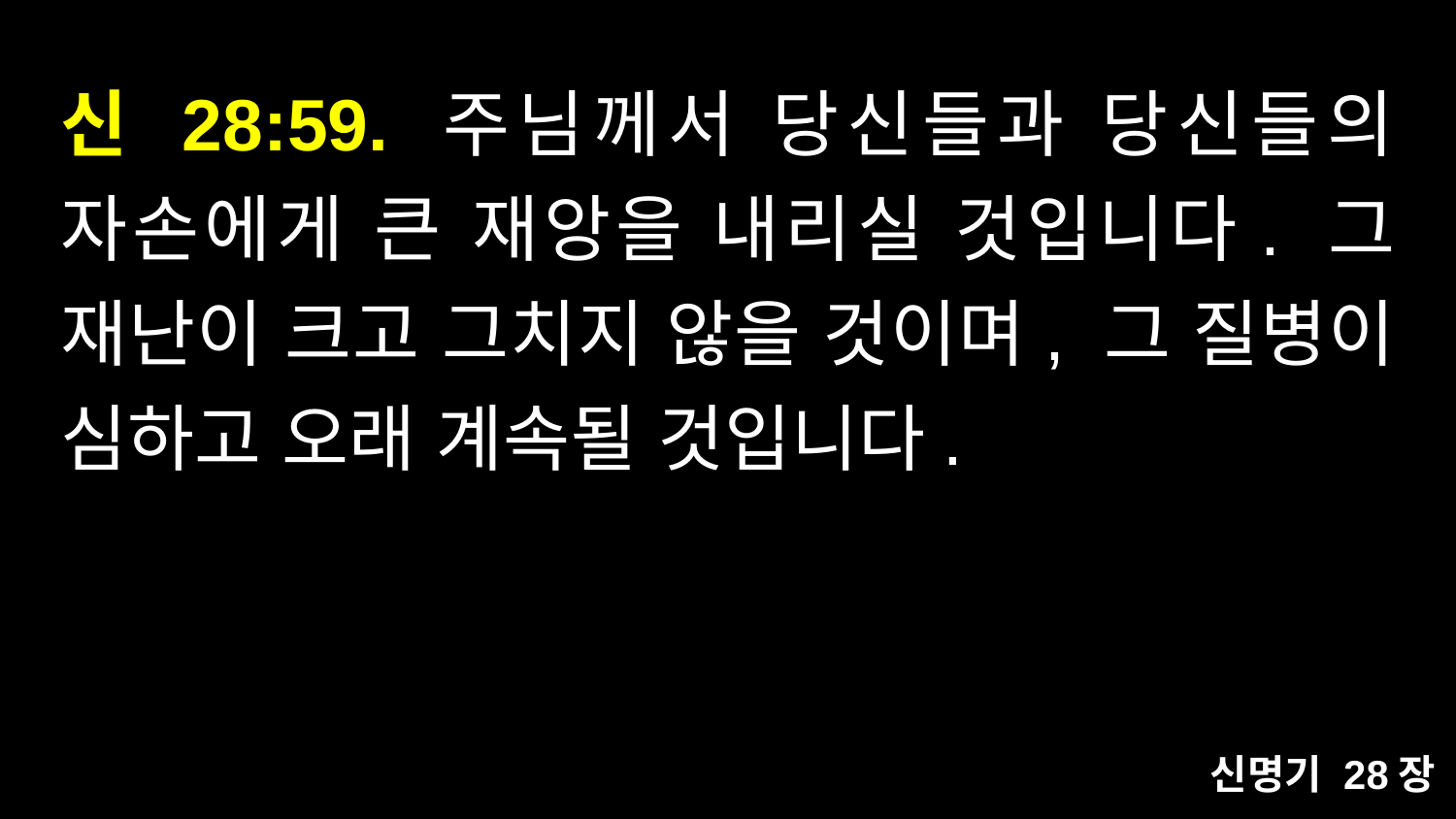

# 신 28:59. 주님께서 당신들과 당신들의 자손에게 큰 재앙을 내리실 것입니다. 그 재난이 크고 그치지 않을 것이며, 그 질병이 심하고 오래 계속될 것입니다.
신명기 28장